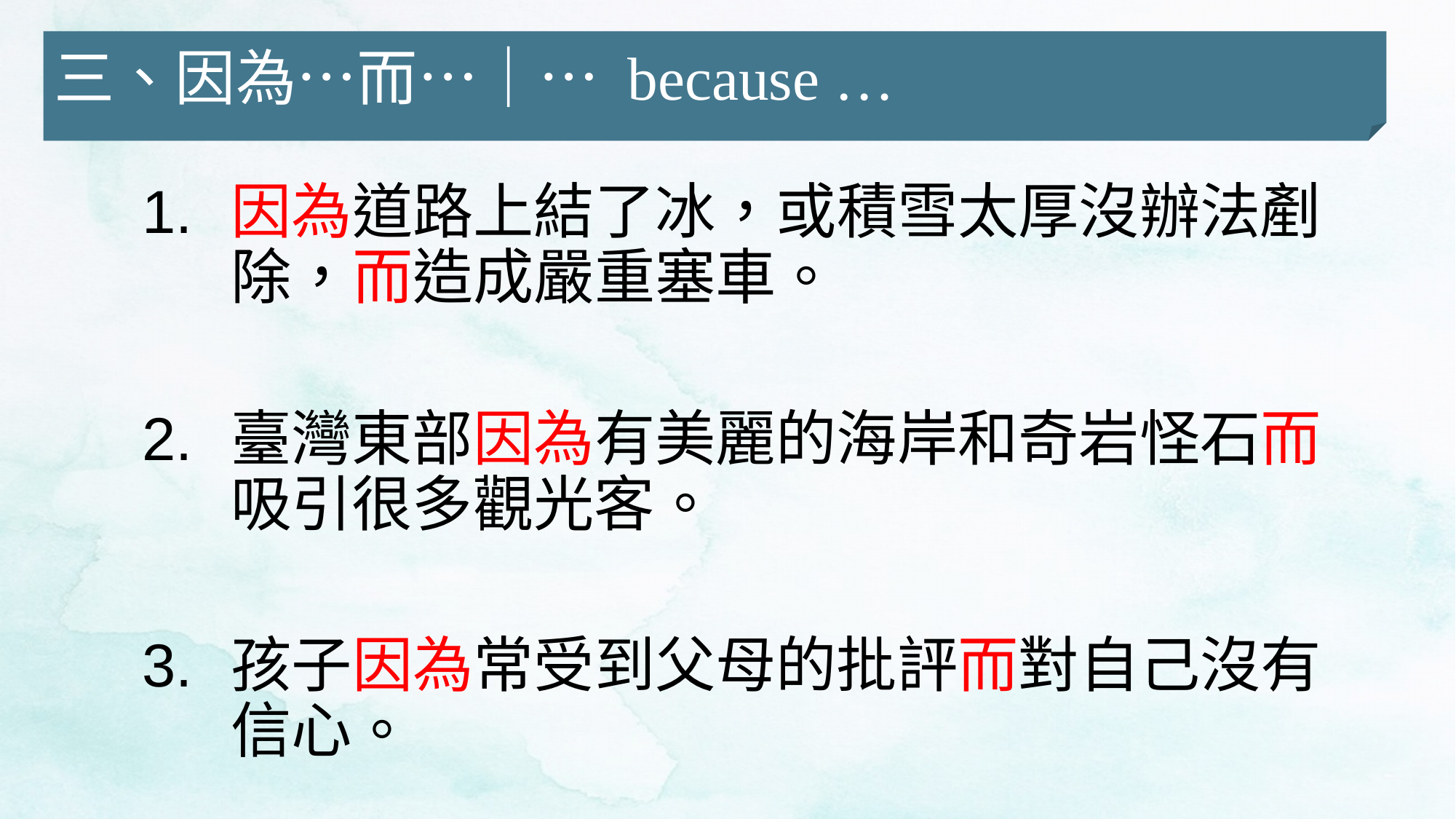

三、因為…而…｜… because …
因為道路上結了冰，或積雪太厚沒辦法剷除，而造成嚴重塞車。

臺灣東部因為有美麗的海岸和奇岩怪石而吸引很多觀光客。

孩子因為常受到父母的批評而對自己沒有信心。